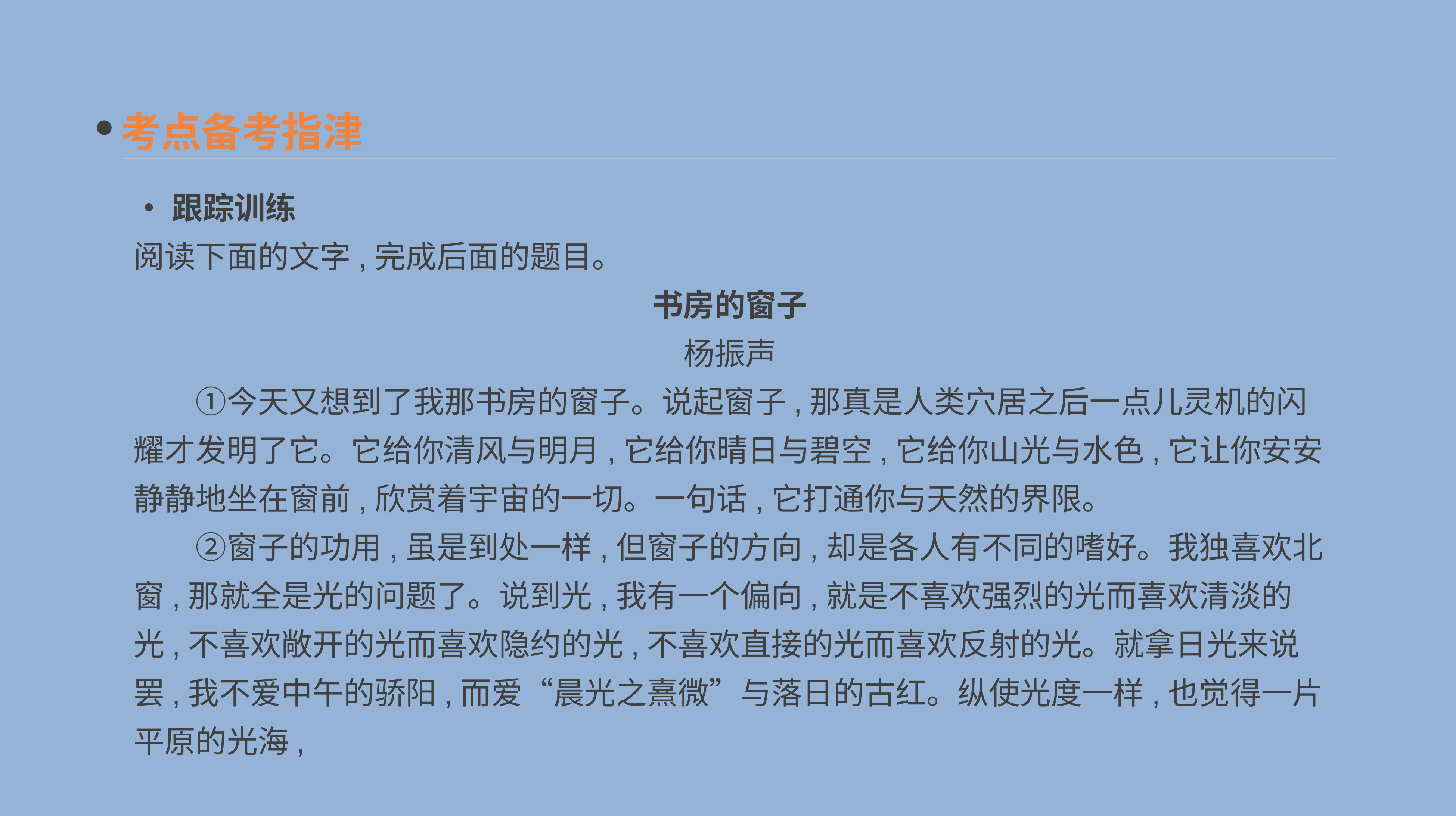

考点备考指津

•跟踪训练
阅读下面的文字,完成后面的题目。
书房的窗子
杨振声
　　①今天又想到了我那书房的窗子。说起窗子,那真是人类穴居之后一点儿灵机的闪耀才发明了它。它给你清风与明月,它给你晴日与碧空,它给你山光与水色,它让你安安静静地坐在窗前,欣赏着宇宙的一切。一句话,它打通你与天然的界限。
　　②窗子的功用,虽是到处一样,但窗子的方向,却是各人有不同的嗜好。我独喜欢北窗,那就全是光的问题了。说到光,我有一个偏向,就是不喜欢强烈的光而喜欢清淡的光,不喜欢敞开的光而喜欢隐约的光,不喜欢直接的光而喜欢反射的光。就拿日光来说罢,我不爱中午的骄阳,而爱“晨光之熹微”与落日的古红。纵使光度一样,也觉得一片平原的光海,